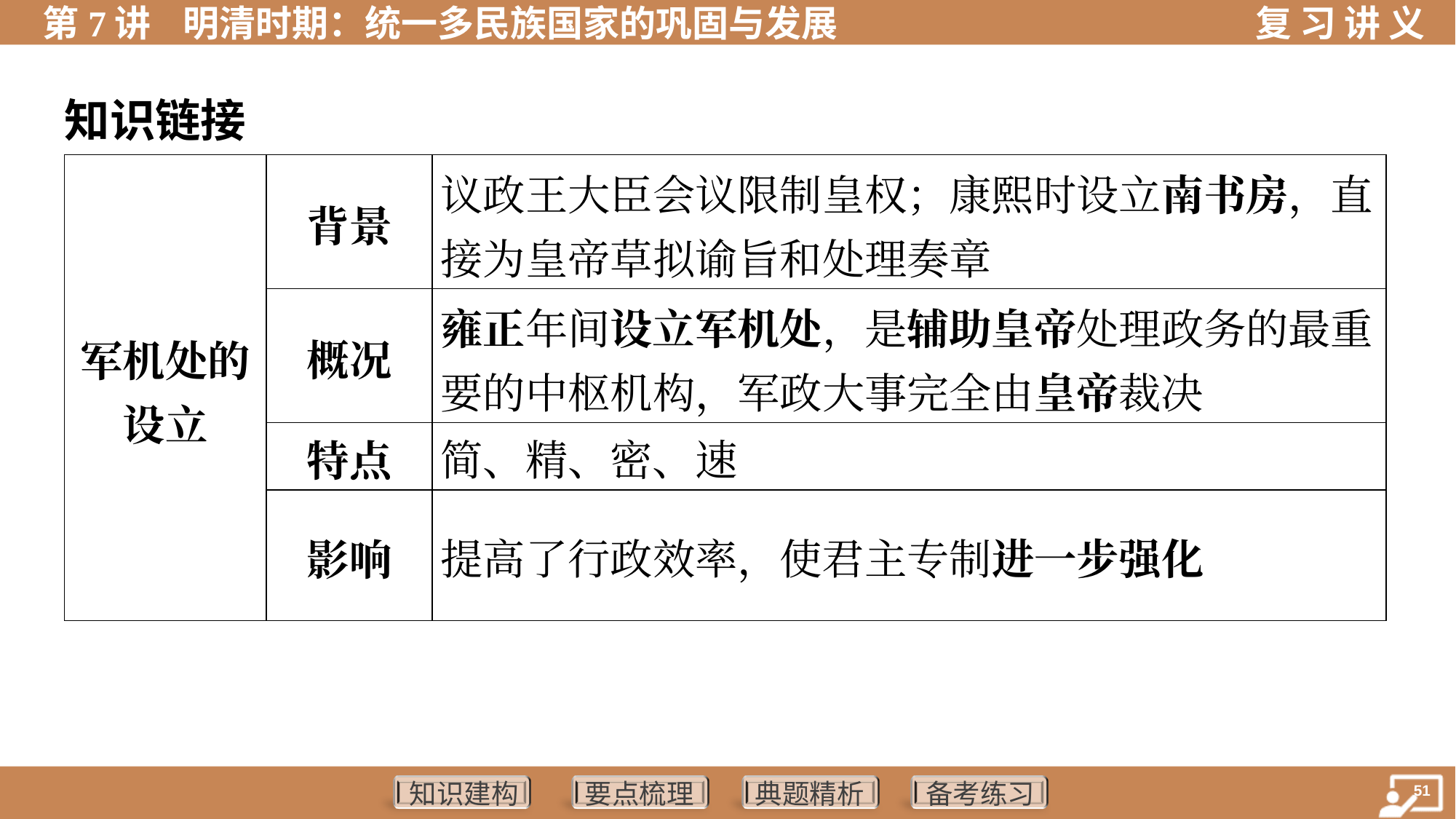

知识链接
| 军机处的 设立 | 背景 | 议政王大臣会议限制皇权；康熙时设立南书房，直 接为皇帝草拟谕旨和处理奏章 |
| --- | --- | --- |
|  | 概况 | 雍正年间设立军机处，是辅助皇帝处理政务的最重 要的中枢机构，军政大事完全由皇帝裁决 |
|  | 特点 | 简、精、密、速 |
|  | 影响 | 提高了行政效率，使君主专制进一步强化 |